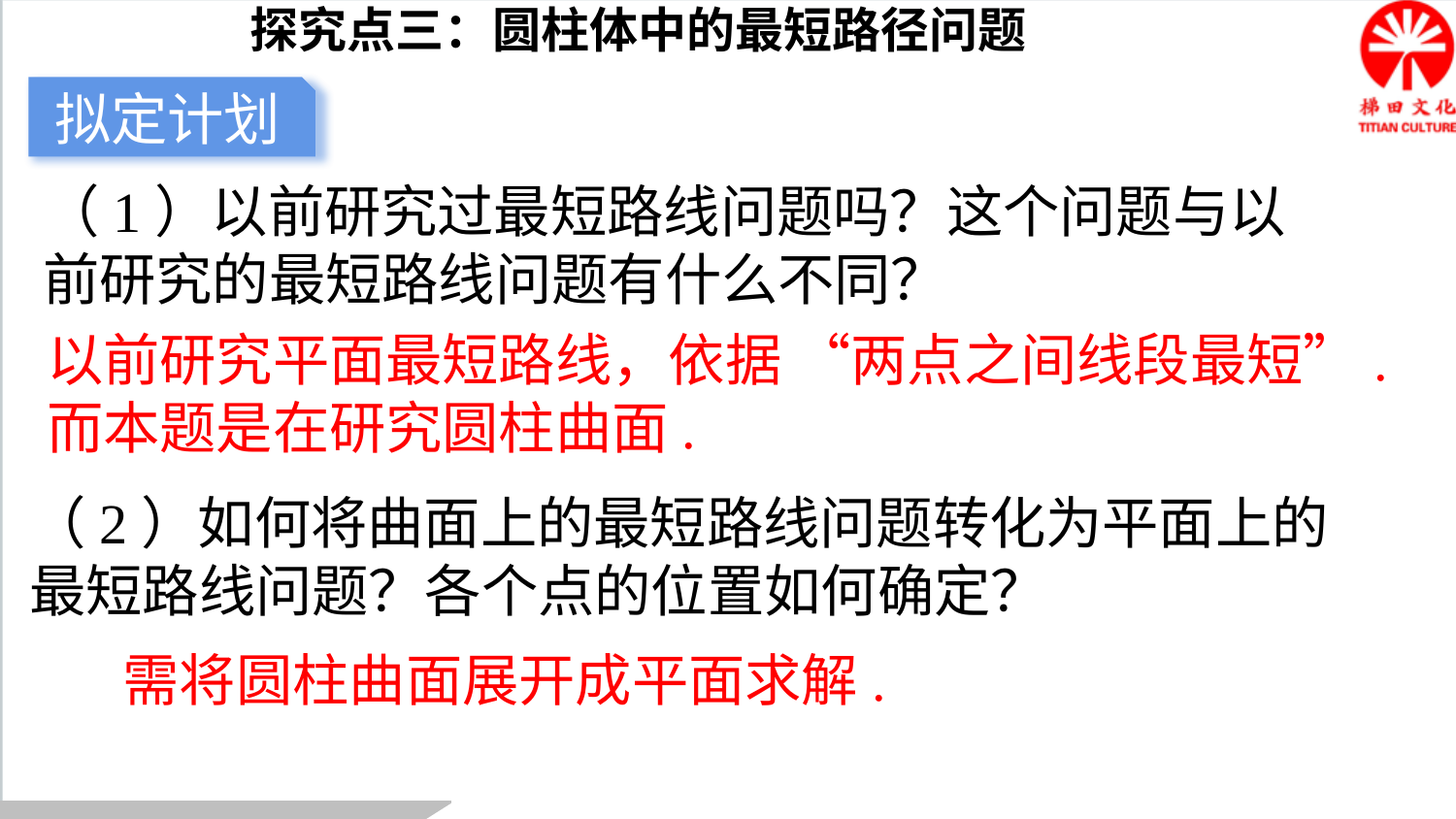

探究点三：圆柱体中的最短路径问题
拟定计划

（1）以前研究过最短路线问题吗？这个问题与以前研究的最短路线问题有什么不同？
以前研究平面最短路线，依据 “两点之间线段最短”.
而本题是在研究圆柱曲面.
（2）如何将曲面上的最短路线问题转化为平面上的最短路线问题？各个点的位置如何确定？
需将圆柱曲面展开成平面求解.